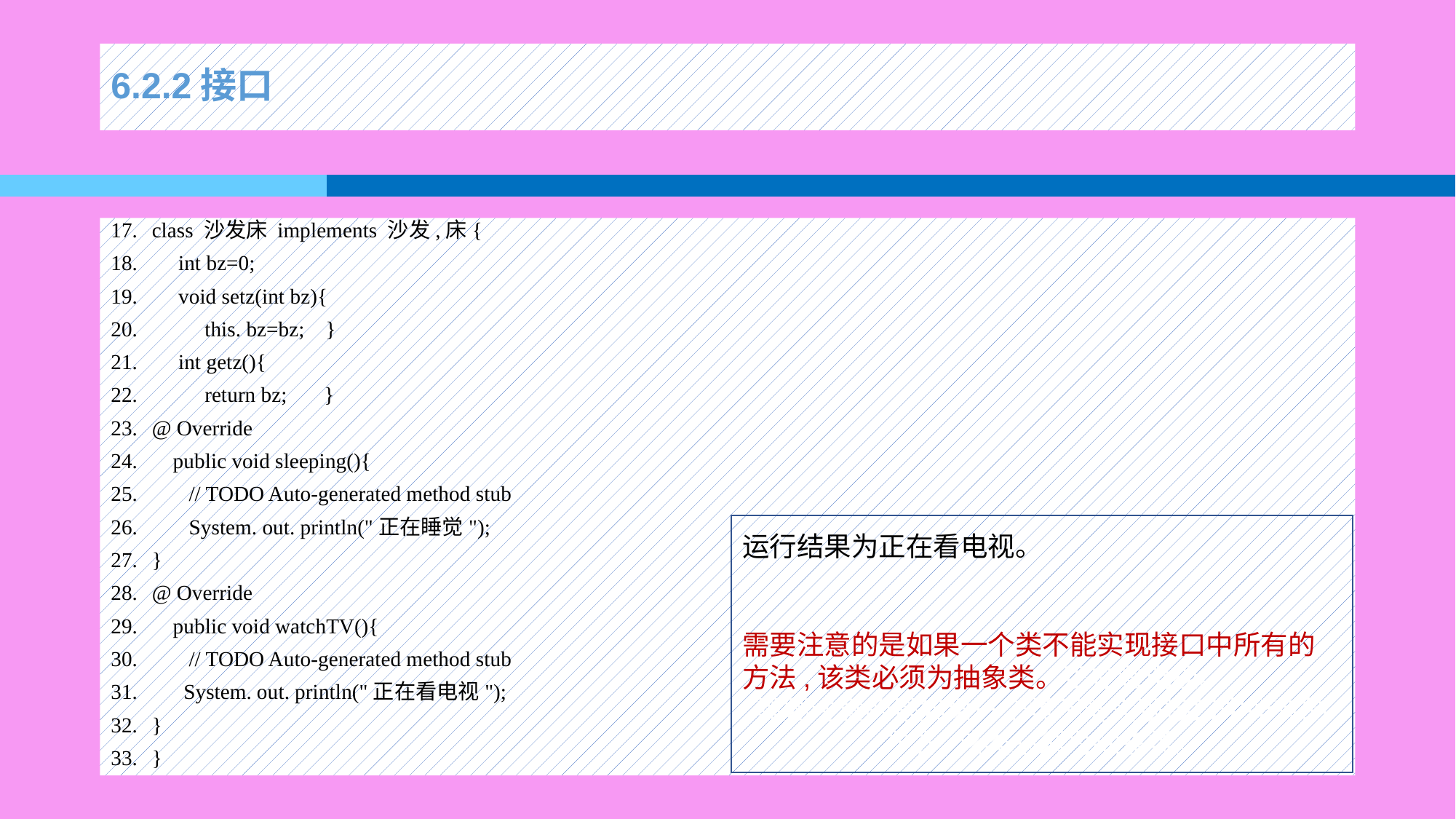

# 6.2.2接口
class 沙发床 implements 沙发,床{
     int bz=0;
     void setz(int bz){
          this. bz=bz;    }
     int getz(){
          return bz;       }
@ Override
    public void sleeping(){
       // TODO Auto-generated method stub
       System. out. println("正在睡觉");
}
@ Override
    public void watchTV(){
       // TODO Auto-generated method stub
      System. out. println("正在看电视");
}
}
运行结果为正在看电视。

需要注意的是如果一个类不能实现接口中所有的方法,该类必须为抽象类。正在看电视。
需要注意的是如果一个类不能实现接口中所有的方法,该类必须为抽象类。